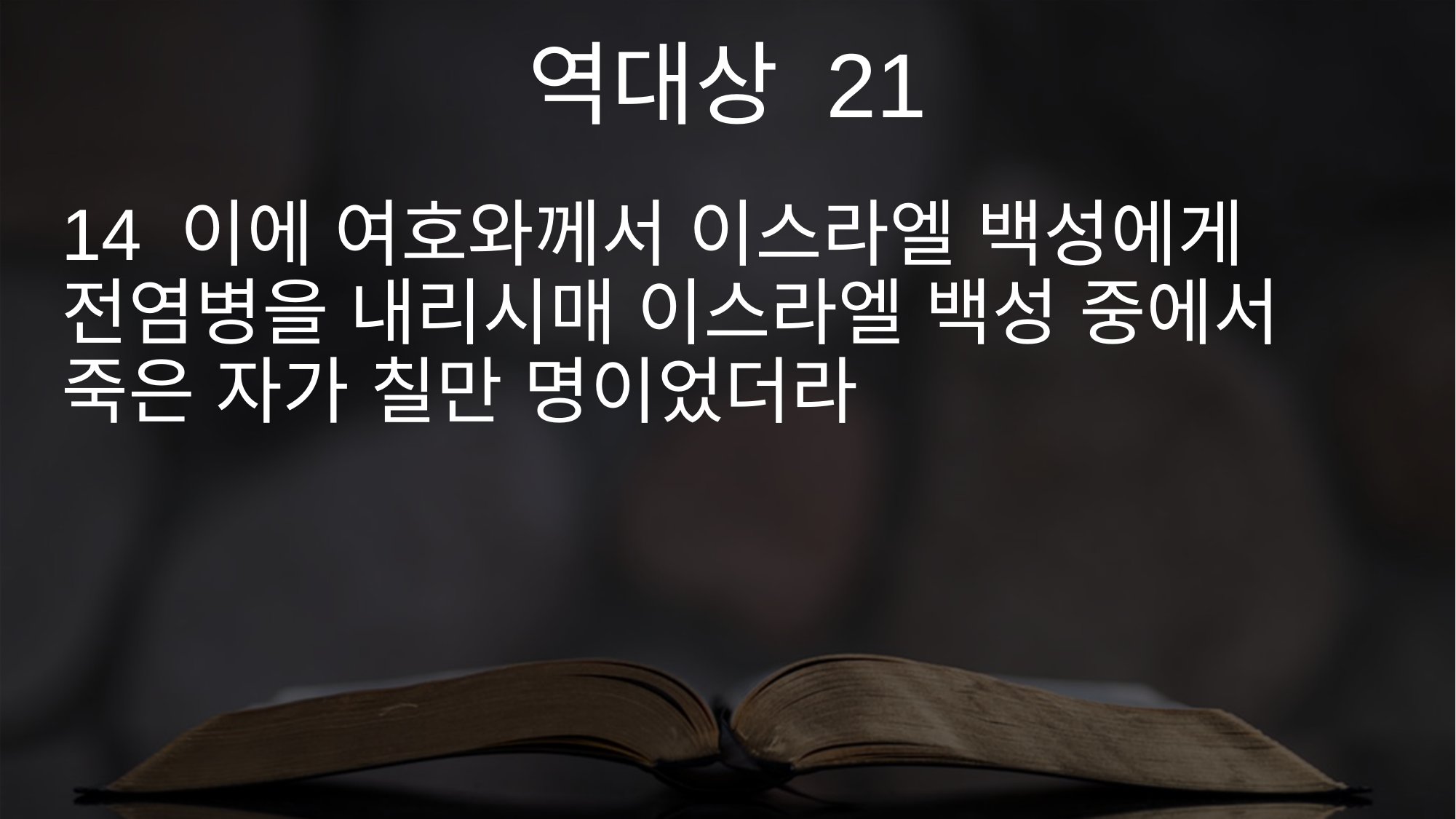

역대상 21
14 이에 여호와께서 이스라엘 백성에게 전염병을 내리시매 이스라엘 백성 중에서 죽은 자가 칠만 명이었더라